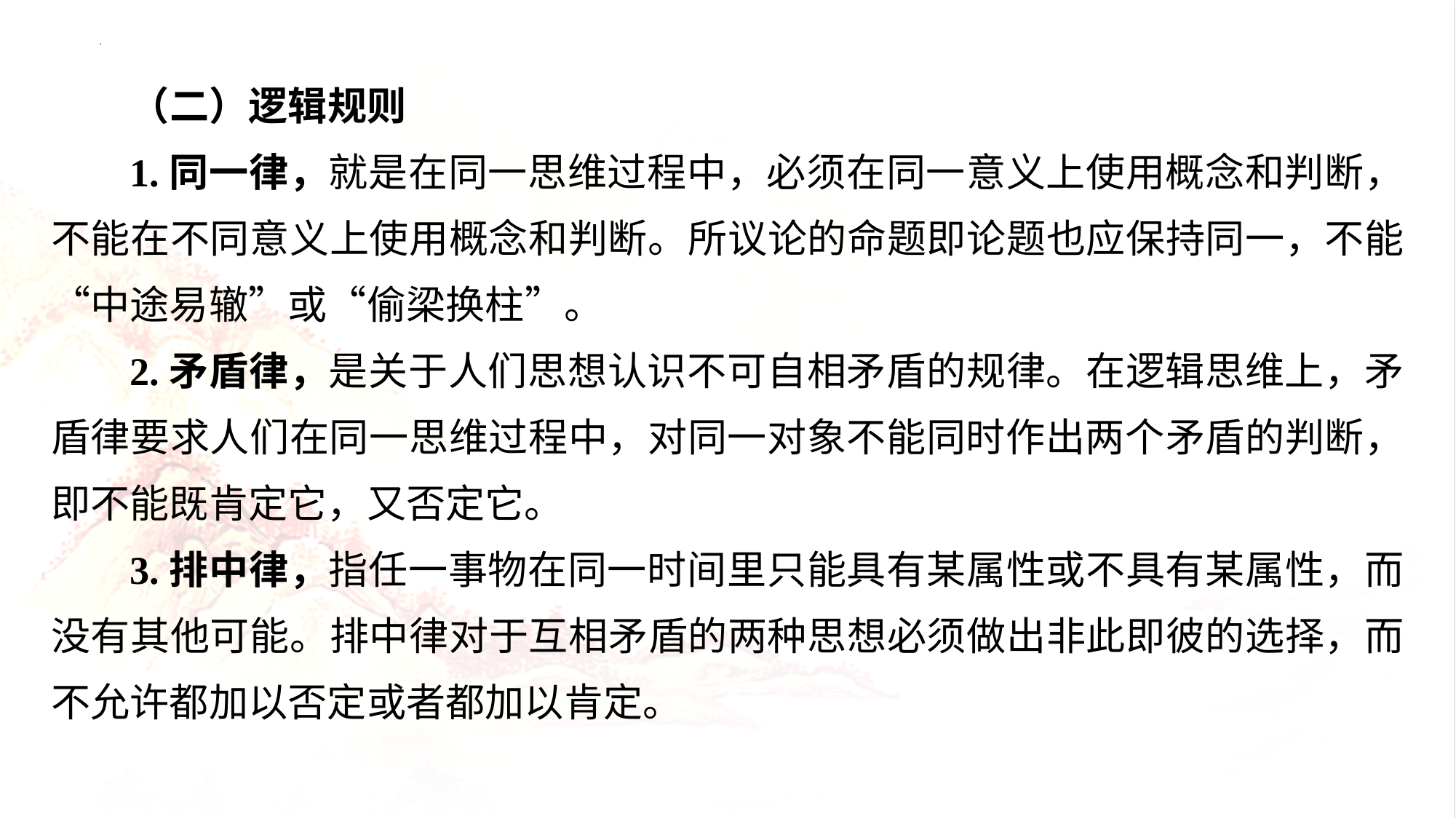

（二）逻辑规则
1.同一律，就是在同一思维过程中，必须在同一意义上使用概念和判断，不能在不同意义上使用概念和判断。所议论的命题即论题也应保持同一，不能“中途易辙”或“偷梁换柱”。
2.矛盾律，是关于人们思想认识不可自相矛盾的规律。在逻辑思维上，矛盾律要求人们在同一思维过程中，对同一对象不能同时作出两个矛盾的判断，即不能既肯定它，又否定它。
3.排中律，指任一事物在同一时间里只能具有某属性或不具有某属性，而没有其他可能。排中律对于互相矛盾的两种思想必须做出非此即彼的选择，而不允许都加以否定或者都加以肯定。